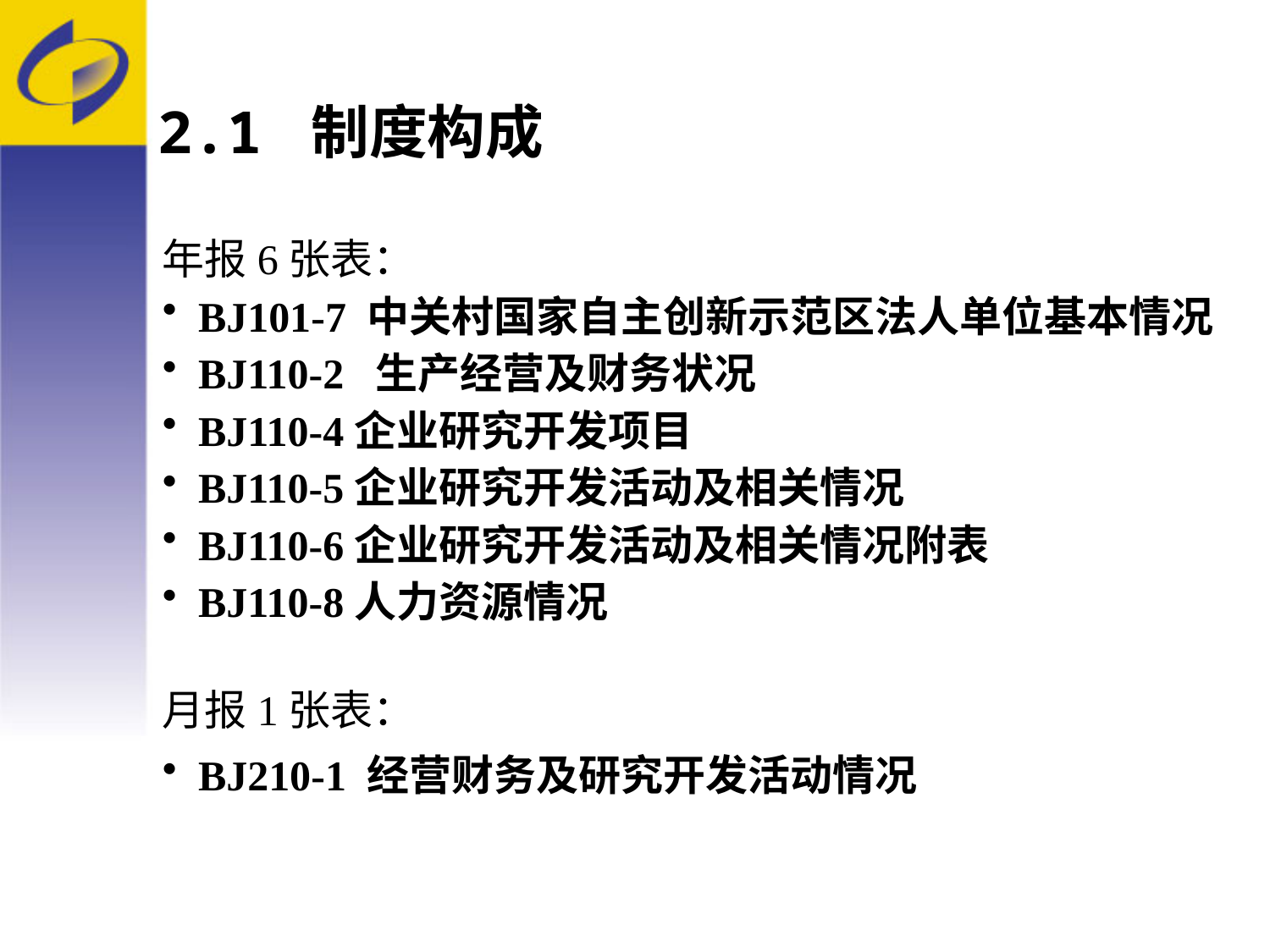

# 2.1 制度构成
年报6张表：
BJ101-7 中关村国家自主创新示范区法人单位基本情况
BJ110-2  生产经营及财务状况
BJ110-4企业研究开发项目
BJ110-5企业研究开发活动及相关情况
BJ110-6企业研究开发活动及相关情况附表
BJ110-8人力资源情况

月报1张表：
BJ210-1 经营财务及研究开发活动情况-1